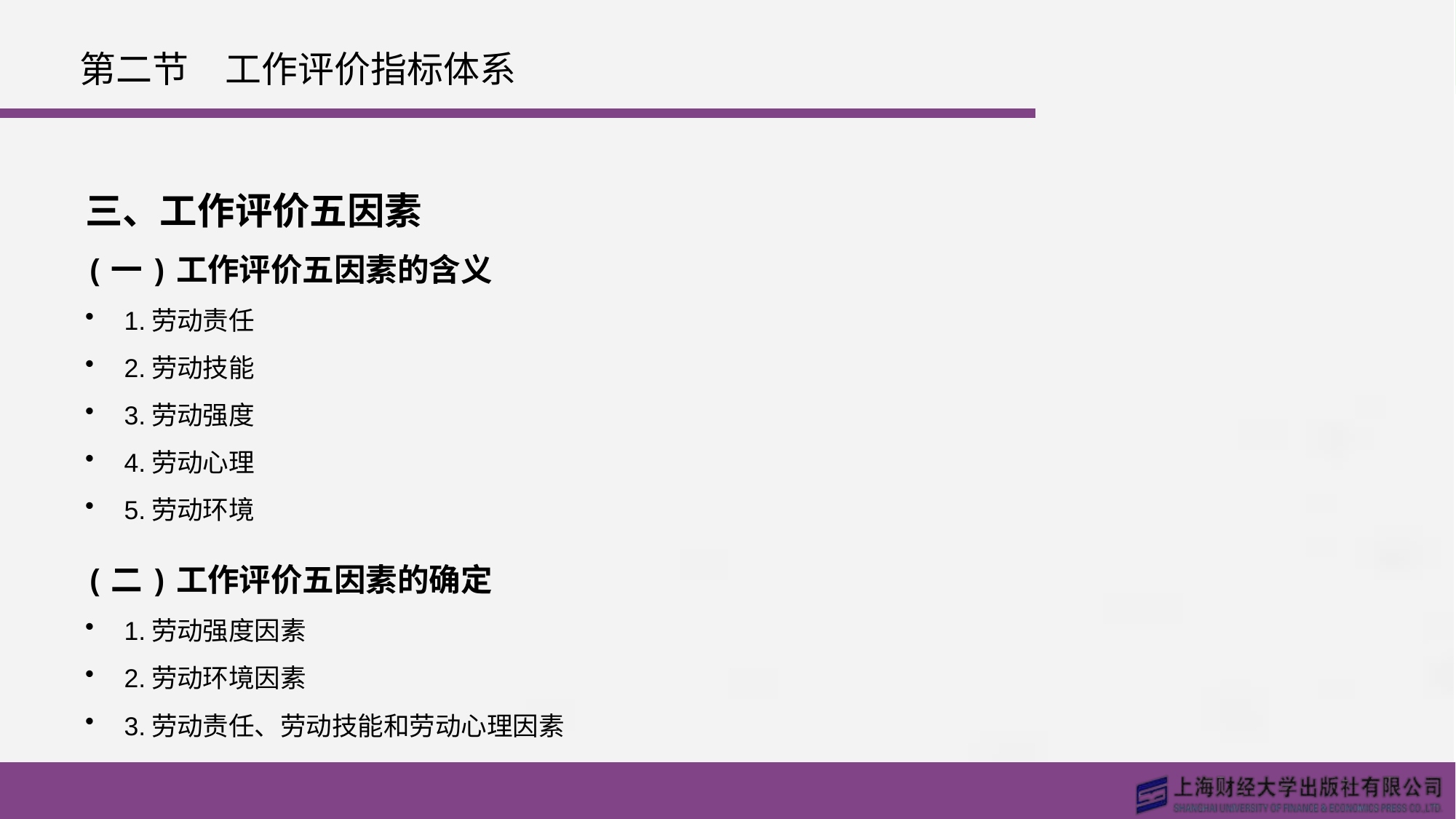

# 第二节　工作评价指标体系
三、工作评价五因素
(一)工作评价五因素的含义
1.劳动责任
2.劳动技能
3.劳动强度
4.劳动心理
5.劳动环境
(二)工作评价五因素的确定
1.劳动强度因素
2.劳动环境因素
3.劳动责任、劳动技能和劳动心理因素